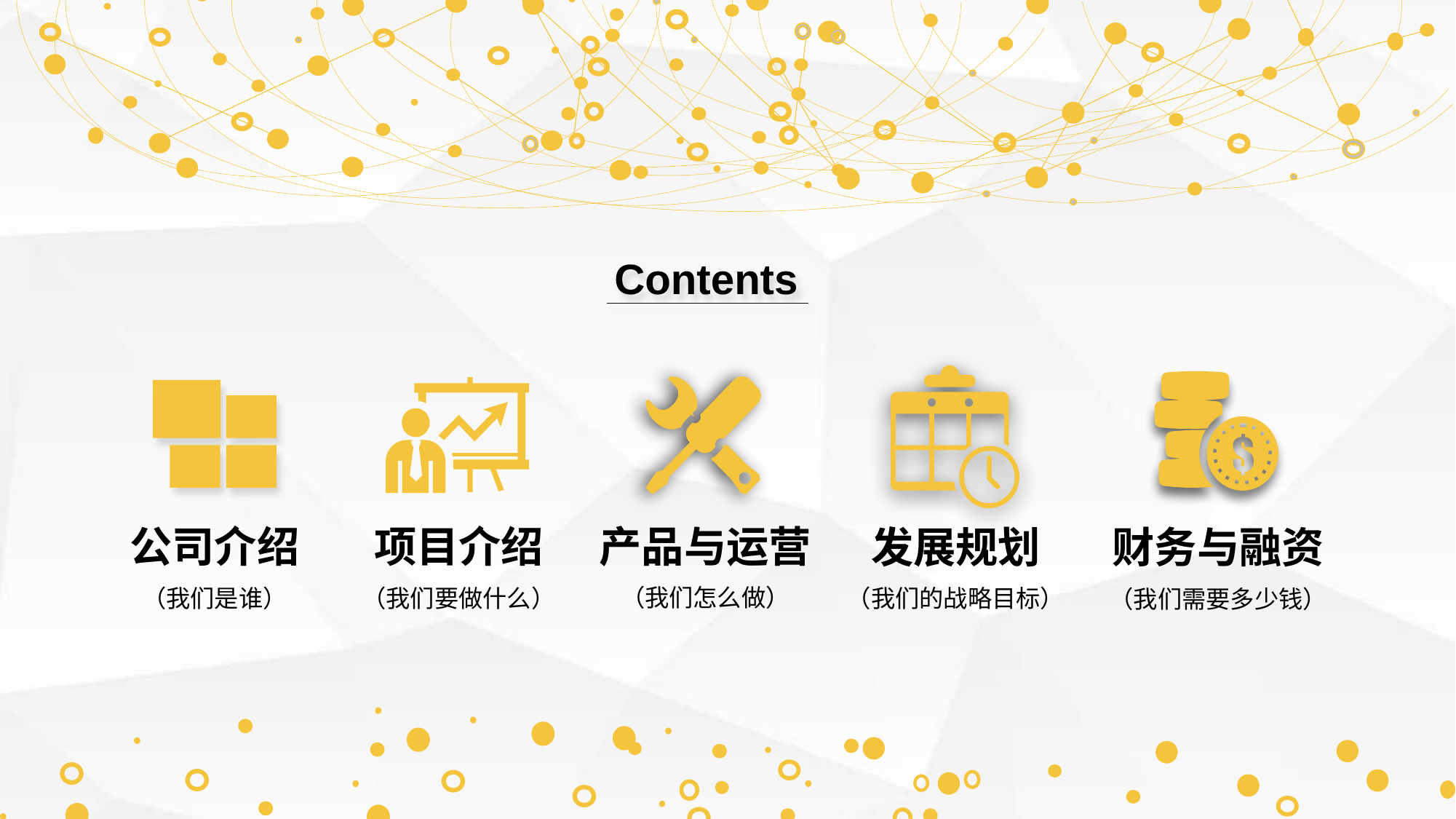

延迟符

Contents

产品与运营
（我们怎么做）
项目介绍
（我们要做什么）
公司介绍
（我们是谁）
发展规划
（我们的战略目标）
财务与融资
（我们需要多少钱）